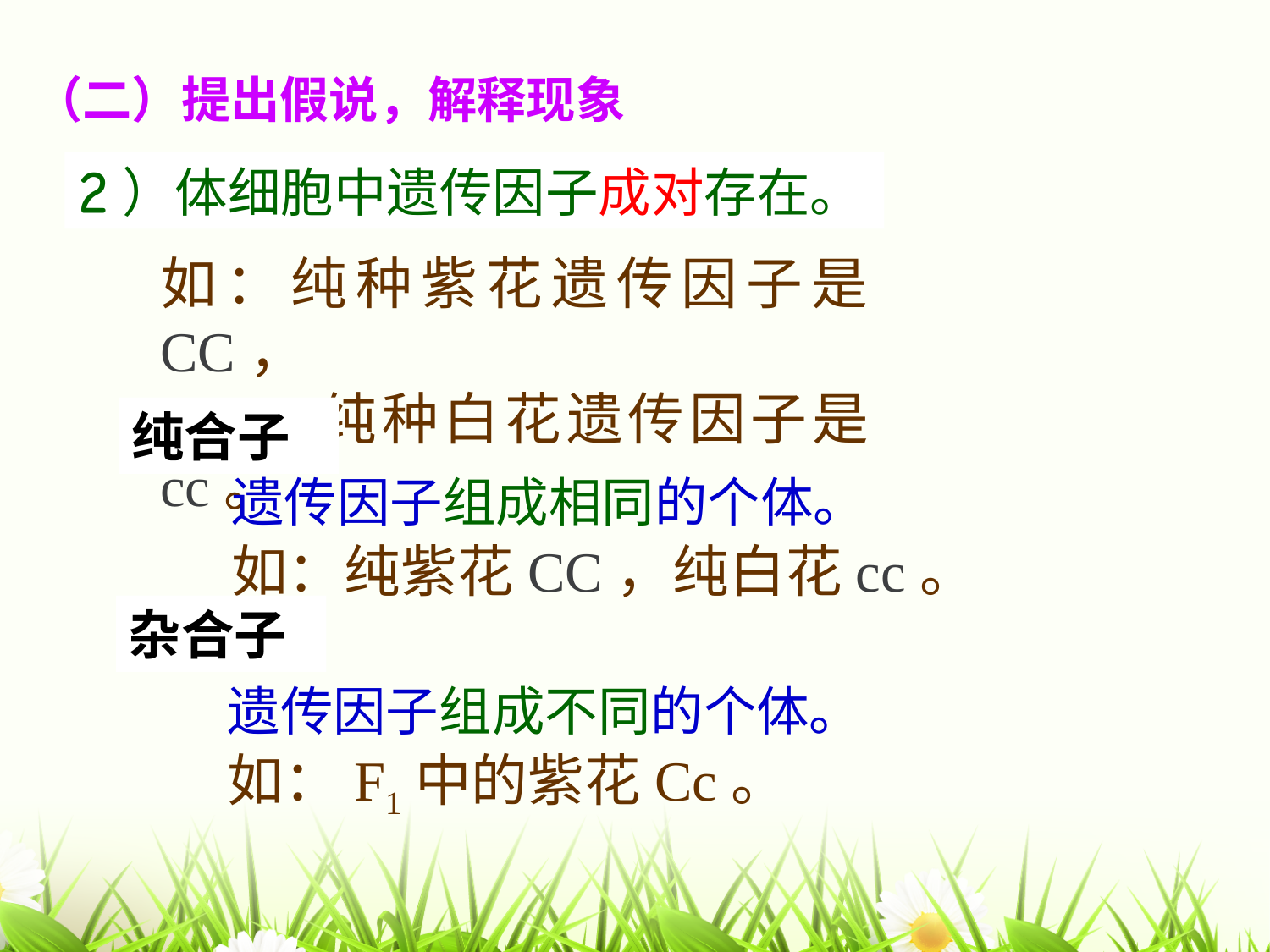

（二）提出假说，解释现象
2）体细胞中遗传因子成对存在。
如：纯种紫花遗传因子是CC，
        纯种白花遗传因子是cc。
纯合子
遗传因子组成相同的个体。
如：纯紫花CC，纯白花cc。
杂合子
遗传因子组成不同的个体。
如：F1中的紫花Cc。